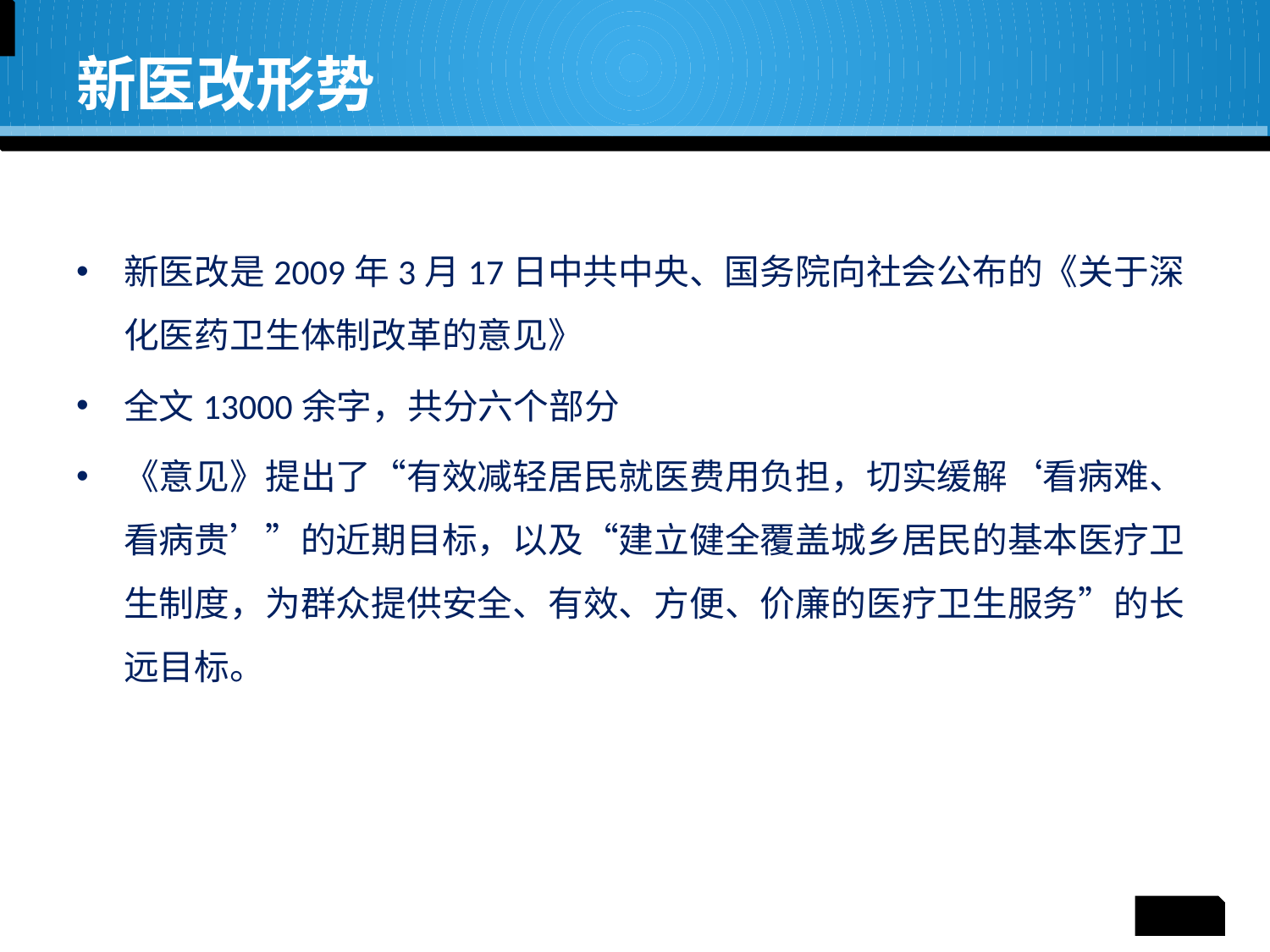

# 新医改形势
新医改是2009年3月17日中共中央、国务院向社会公布的《关于深化医药卫生体制改革的意见》
全文13000余字，共分六个部分
《意见》提出了“有效减轻居民就医费用负担，切实缓解‘看病难、看病贵’”的近期目标，以及“建立健全覆盖城乡居民的基本医疗卫生制度，为群众提供安全、有效、方便、价廉的医疗卫生服务”的长远目标。

1